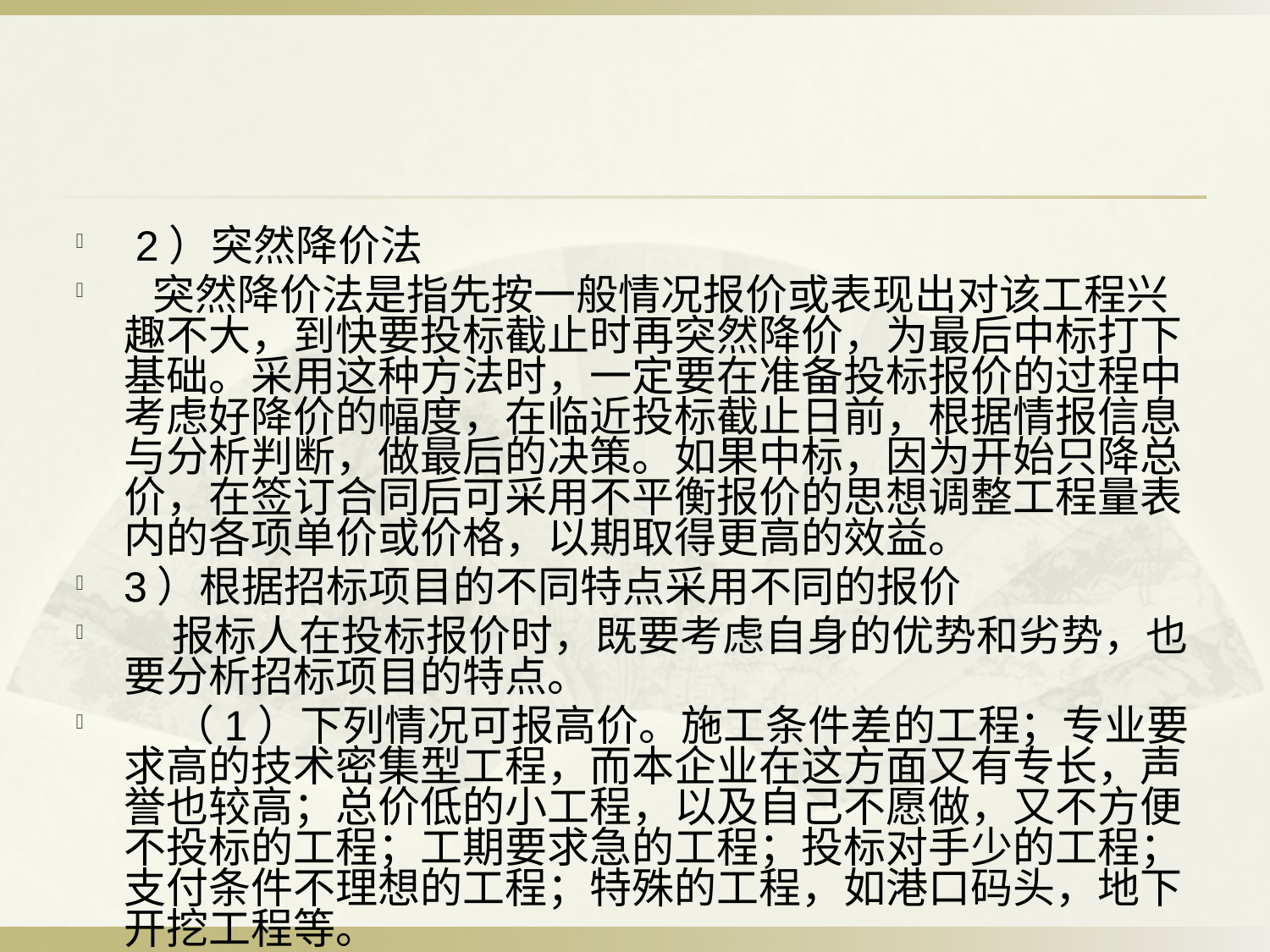

#
 2）突然降价法
  突然降价法是指先按一般情况报价或表现出对该工程兴趣不大，到快要投标截止时再突然降价，为最后中标打下基础。采用这种方法时，一定要在准备投标报价的过程中考虑好降价的幅度，在临近投标截止日前，根据情报信息与分析判断，做最后的决策。如果中标，因为开始只降总价，在签订合同后可采用不平衡报价的思想调整工程量表内的各项单价或价格，以期取得更高的效益。
3）根据招标项目的不同特点采用不同的报价
    报标人在投标报价时，既要考虑自身的优势和劣势，也要分析招标项目的特点。
    （1）下列情况可报高价。施工条件差的工程；专业要求高的技术密集型工程，而本企业在这方面又有专长，声誉也较高；总价低的小工程，以及自己不愿做，又不方便不投标的工程；工期要求急的工程；投标对手少的工程；支付条件不理想的工程；特殊的工程，如港口码头，地下开挖工程等。